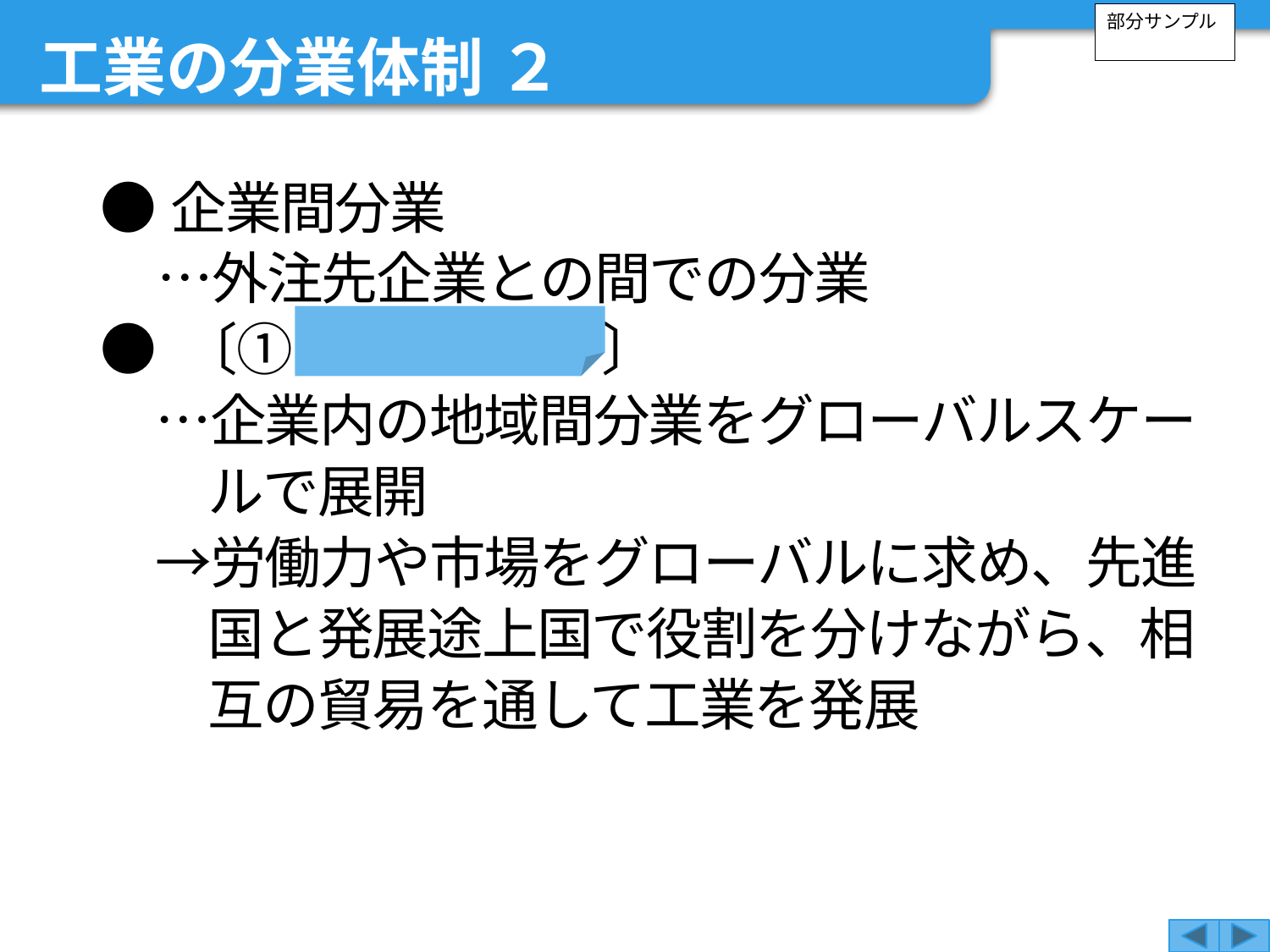

工業の分業体制 ２
部分サンプル
●企業間分業
　…外注先企業との間での分業
● 〔① 多国籍企業  〕
　…企業内の地域間分業をグローバルスケールで展開
　→労働力や市場をグローバルに求め、先進国と発展途上国で役割を分けながら、相互の貿易を通して工業を発展